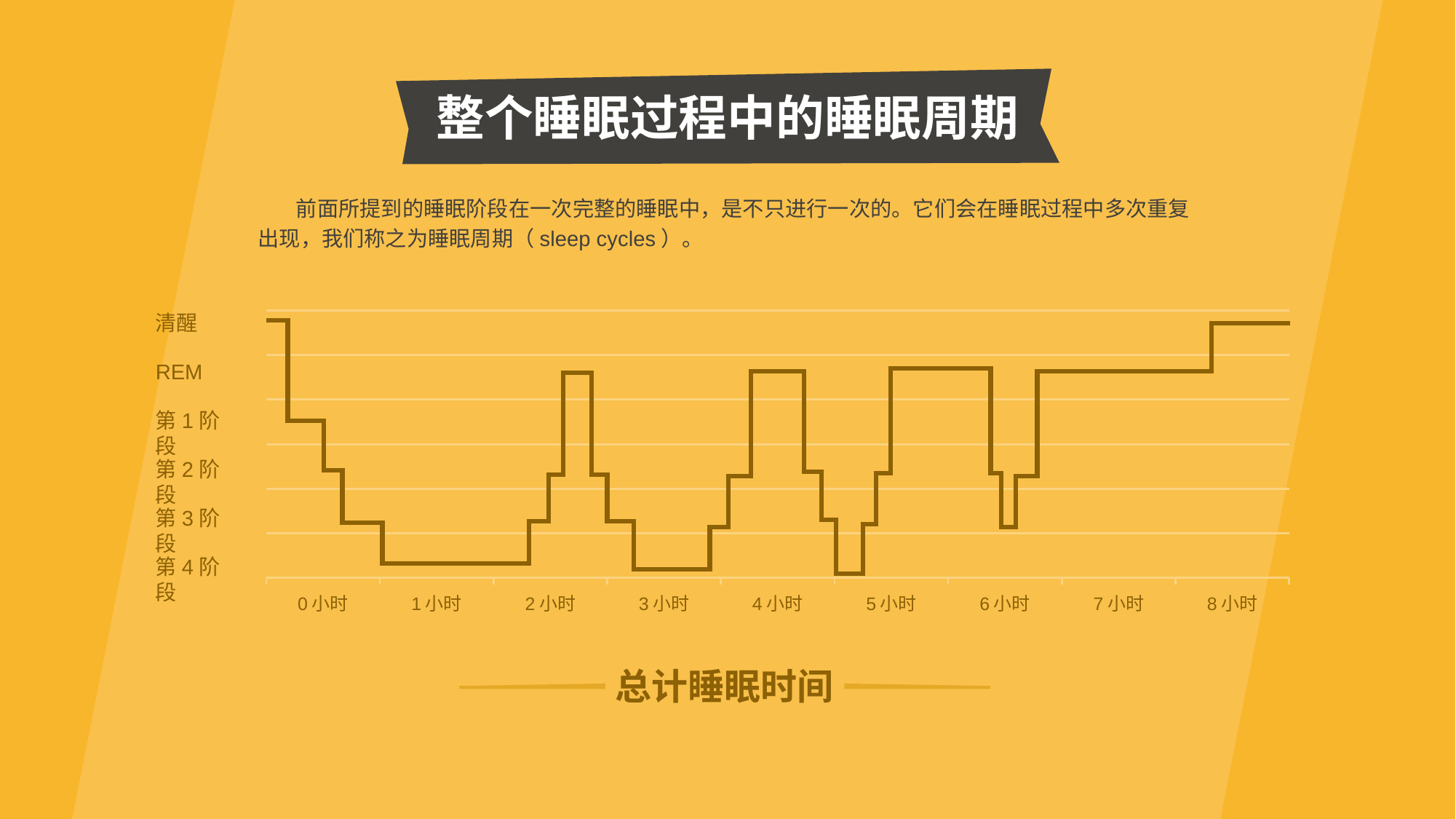

整个睡眠过程中的睡眠周期
       前面所提到的睡眠阶段在一次完整的睡眠中，是不只进行一次的。它们会在睡眠过程中多次重复出现，我们称之为睡眠周期（sleep cycles）。
清醒

### Chart

| Category | 列2 | 列1 | 系列 3 |
|---|---|---|---|
| 0小时 | None | None | None |
| 1小时 | None | None | None |
| 2小时 | None | None | None |
| 3小时 | None | None | None |
| 4小时 | None | None | None |
| 5小时 | None | None | None |
| 6小时 | None | None | None |
| 7小时 | None | None | None |
| 8小时 | None | None | None |
REM
第1阶段
第2阶段
第3阶段
第4阶段
总计睡眠时间